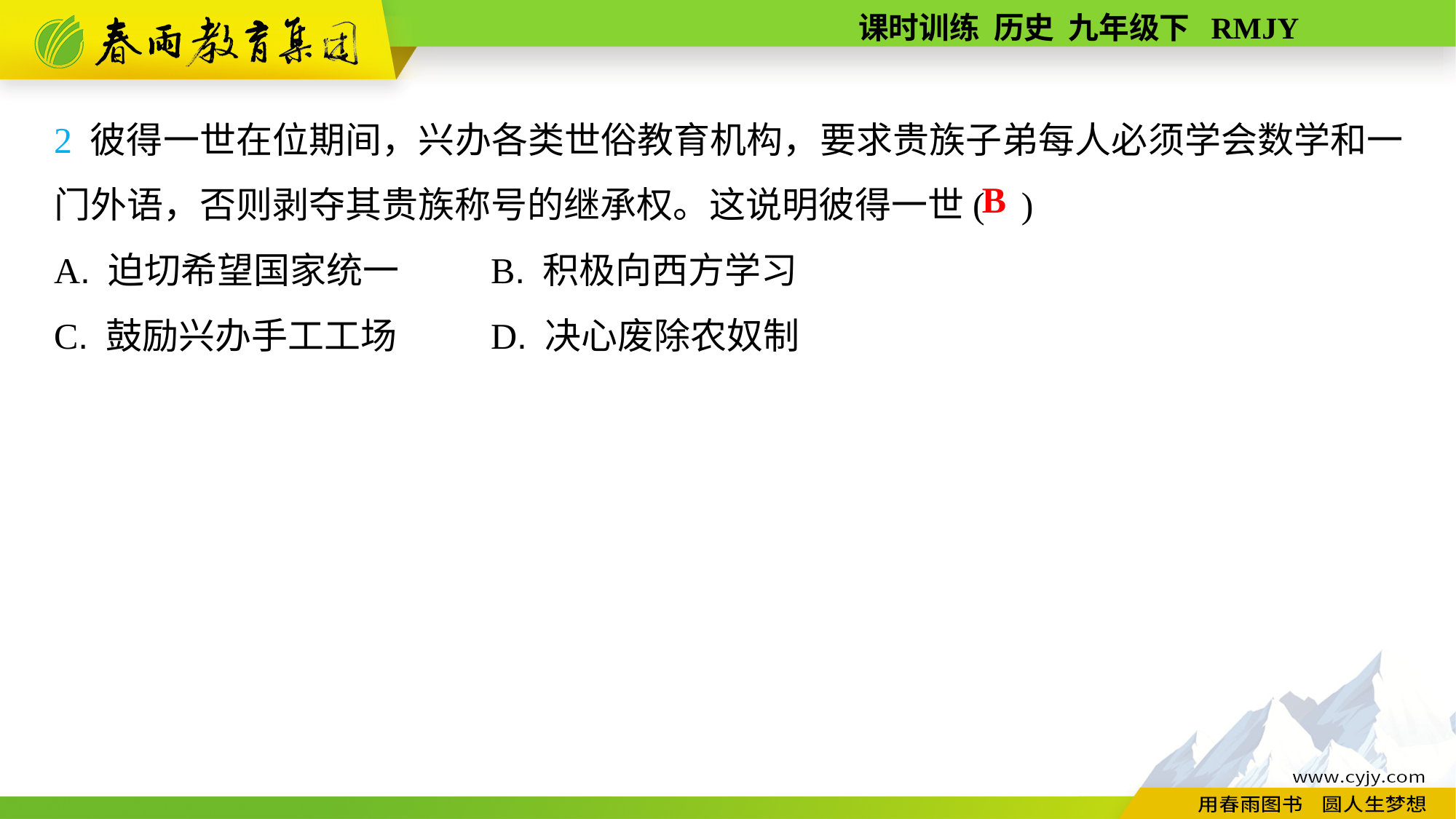

2 彼得一世在位期间，兴办各类世俗教育机构，要求贵族子弟每人必须学会数学和一门外语，否则剥夺其贵族称号的继承权。这说明彼得一世(    )
A. 迫切希望国家统一	B. 积极向西方学习
C. 鼓励兴办手工工场	D. 决心废除农奴制
B